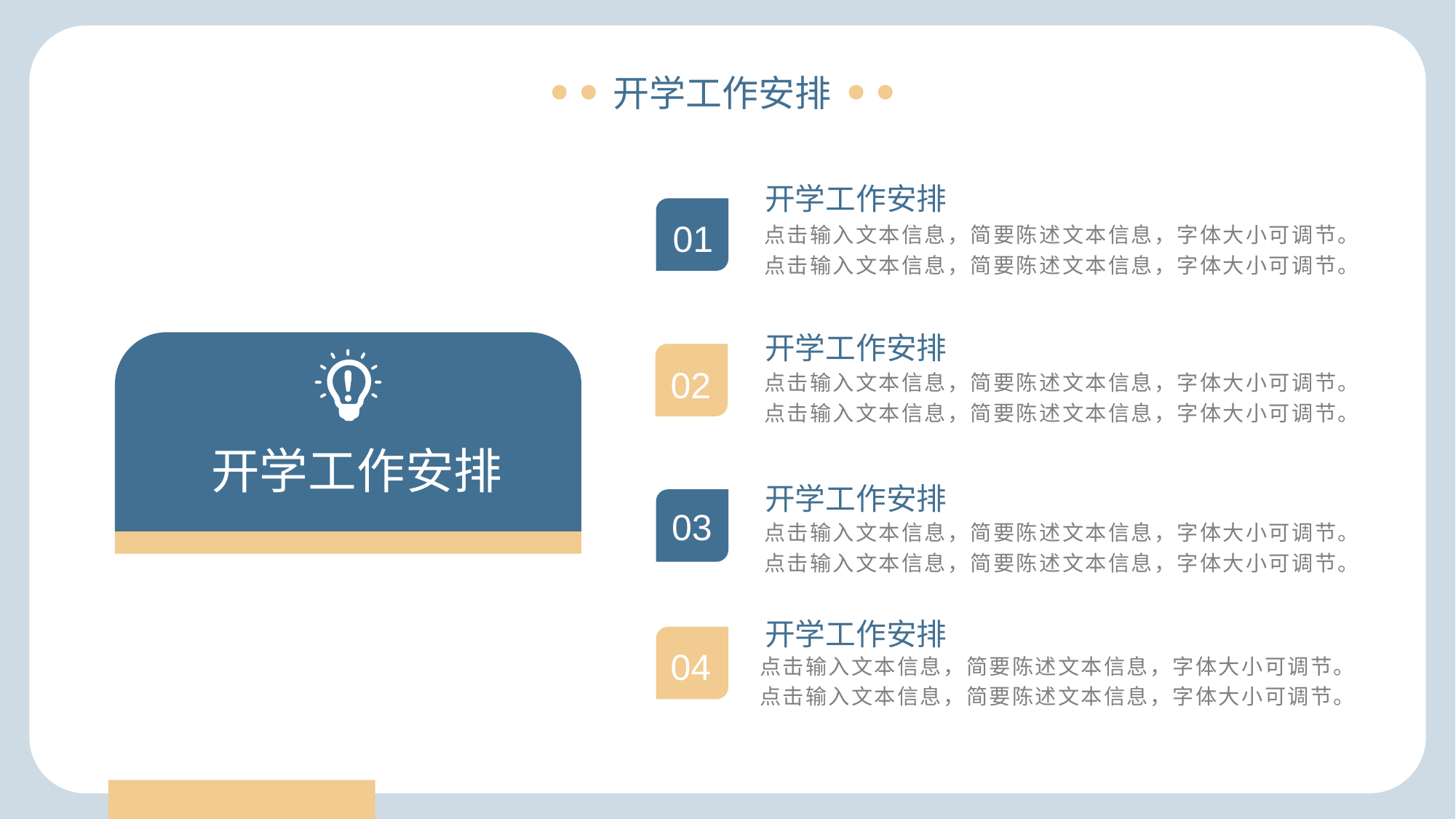

开学工作安排

开学工作安排

01
点击输入文本信息，简要陈述文本信息，字体大小可调节。点击输入文本信息，简要陈述文本信息，字体大小可调节。
开学工作安排

02
点击输入文本信息，简要陈述文本信息，字体大小可调节。点击输入文本信息，简要陈述文本信息，字体大小可调节。
开学工作安排
开学工作安排

03
点击输入文本信息，简要陈述文本信息，字体大小可调节。点击输入文本信息，简要陈述文本信息，字体大小可调节。

开学工作安排

04
点击输入文本信息，简要陈述文本信息，字体大小可调节。点击输入文本信息，简要陈述文本信息，字体大小可调节。